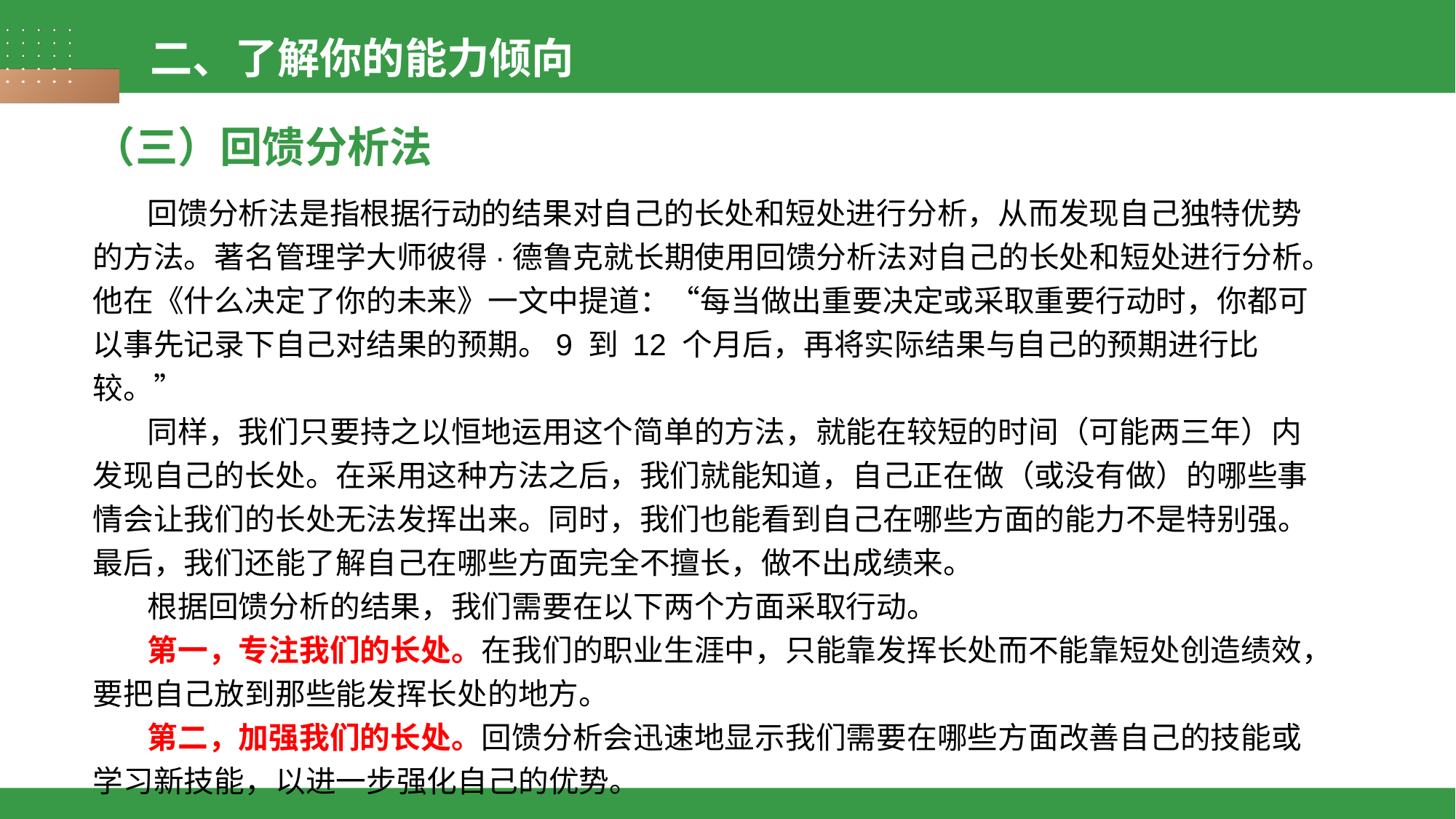

二、了解你的能力倾向
（三）回馈分析法
回馈分析法是指根据行动的结果对自己的长处和短处进行分析，从而发现自己独特优势的方法。著名管理学大师彼得·德鲁克就长期使用回馈分析法对自己的长处和短处进行分析。他在《什么决定了你的未来》一文中提道：“每当做出重要决定或采取重要行动时，你都可以事先记录下自己对结果的预期。9 到 12 个月后，再将实际结果与自己的预期进行比较。”
同样，我们只要持之以恒地运用这个简单的方法，就能在较短的时间（可能两三年）内发现自己的长处。在采用这种方法之后，我们就能知道，自己正在做（或没有做）的哪些事情会让我们的长处无法发挥出来。同时，我们也能看到自己在哪些方面的能力不是特别强。最后，我们还能了解自己在哪些方面完全不擅长，做不出成绩来。
根据回馈分析的结果，我们需要在以下两个方面采取行动。
第一，专注我们的长处。在我们的职业生涯中，只能靠发挥长处而不能靠短处创造绩效，要把自己放到那些能发挥长处的地方。
第二，加强我们的长处。回馈分析会迅速地显示我们需要在哪些方面改善自己的技能或学习新技能，以进一步强化自己的优势。